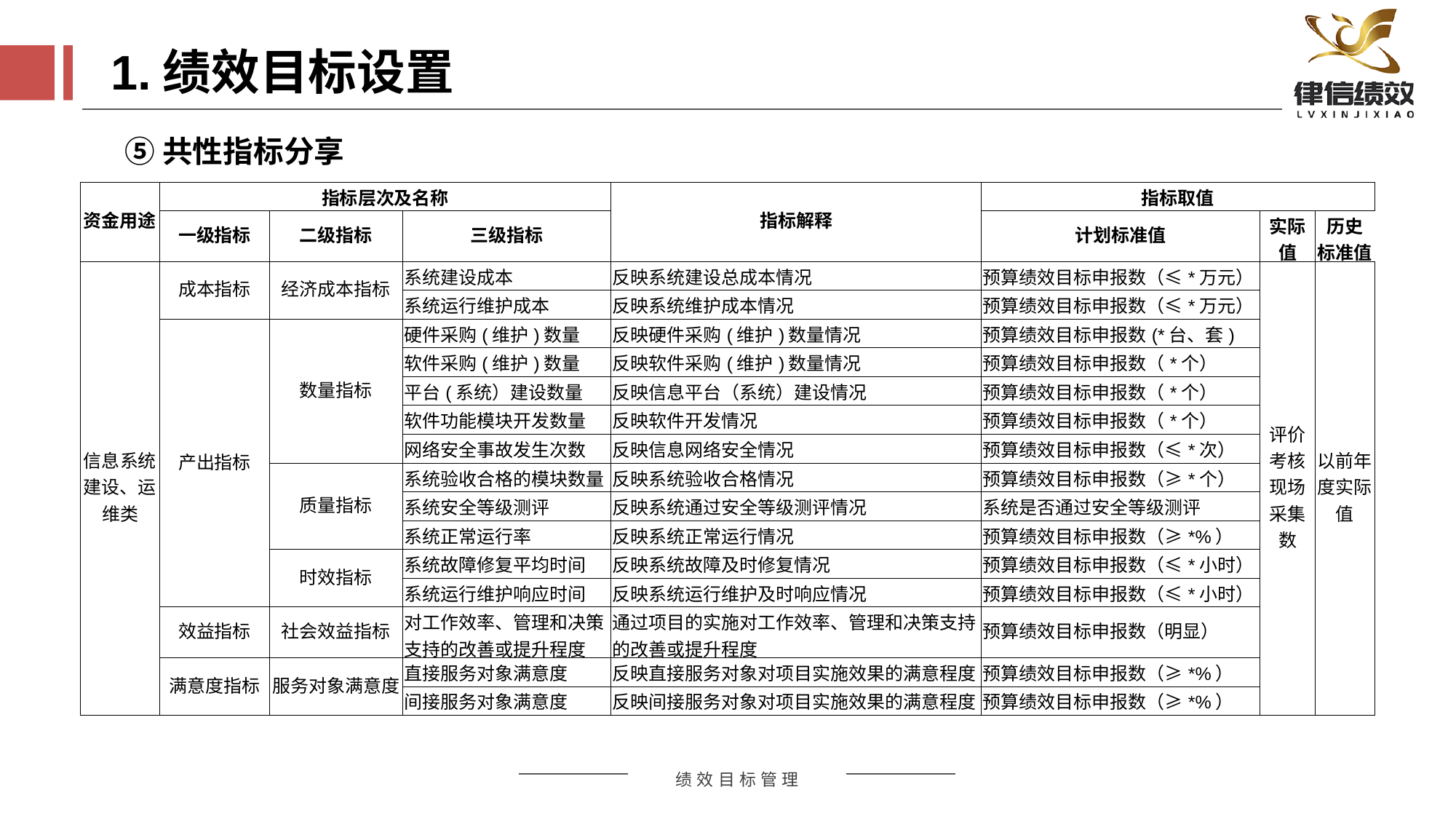

1.绩效目标设置
⑤共性指标分享
| 资金用途 | 指标层次及名称 |  |  | 指标解释 | 指标取值 |  |  |
| --- | --- | --- | --- | --- | --- | --- | --- |
|  | 一级指标 | 二级指标 | 三级指标 |  | 计划标准值 | 实际值 | 历史 标准值 |
| 信息系统建设、运维类 | 成本指标 | 经济成本指标 | 系统建设成本 | 反映系统建设总成本情况 | 预算绩效目标申报数（≤\*万元） | 评价考核现场采集数 | 以前年度实际值 |
|  |  |  | 系统运行维护成本 | 反映系统维护成本情况 | 预算绩效目标申报数（≤\*万元） |  |  |
|  | 产出指标 | 数量指标 | 硬件采购(维护)数量 | 反映硬件采购(维护)数量情况 | 预算绩效目标申报数(\*台、套) |  |  |
|  |  |  | 软件采购(维护)数量 | 反映软件采购(维护)数量情况 | 预算绩效目标申报数（\*个） |  |  |
|  |  |  | 平台(系统）建设数量 | 反映信息平台（系统）建设情况 | 预算绩效目标申报数（\*个） |  |  |
|  |  |  | 软件功能模块开发数量 | 反映软件开发情况 | 预算绩效目标申报数（\*个） |  |  |
|  |  |  | 网络安全事故发生次数 | 反映信息网络安全情况 | 预算绩效目标申报数（≤\*次） |  |  |
|  |  | 质量指标 | 系统验收合格的模块数量 | 反映系统验收合格情况 | 预算绩效目标申报数（≥\*个） |  |  |
|  |  |  | 系统安全等级测评 | 反映系统通过安全等级测评情况 | 系统是否通过安全等级测评 |  |  |
|  |  |  | 系统正常运行率 | 反映系统正常运行情况 | 预算绩效目标申报数（≥\*%） |  |  |
|  |  | 时效指标 | 系统故障修复平均时间 | 反映系统故障及时修复情况 | 预算绩效目标申报数（≤\*小时） |  |  |
|  |  |  | 系统运行维护响应时间 | 反映系统运行维护及时响应情况 | 预算绩效目标申报数（≤\*小时） |  |  |
|  | 效益指标 | 社会效益指标 | 对工作效率、管理和决策支持的改善或提升程度 | 通过项目的实施对工作效率、管理和决策支持的改善或提升程度 | 预算绩效目标申报数（明显） |  |  |
|  | 满意度指标 | 服务对象满意度 | 直接服务对象满意度 | 反映直接服务对象对项目实施效果的满意程度 | 预算绩效目标申报数（≥\*%） |  |  |
|  |  |  | 间接服务对象满意度 | 反映间接服务对象对项目实施效果的满意程度 | 预算绩效目标申报数（≥\*%） |  |  |